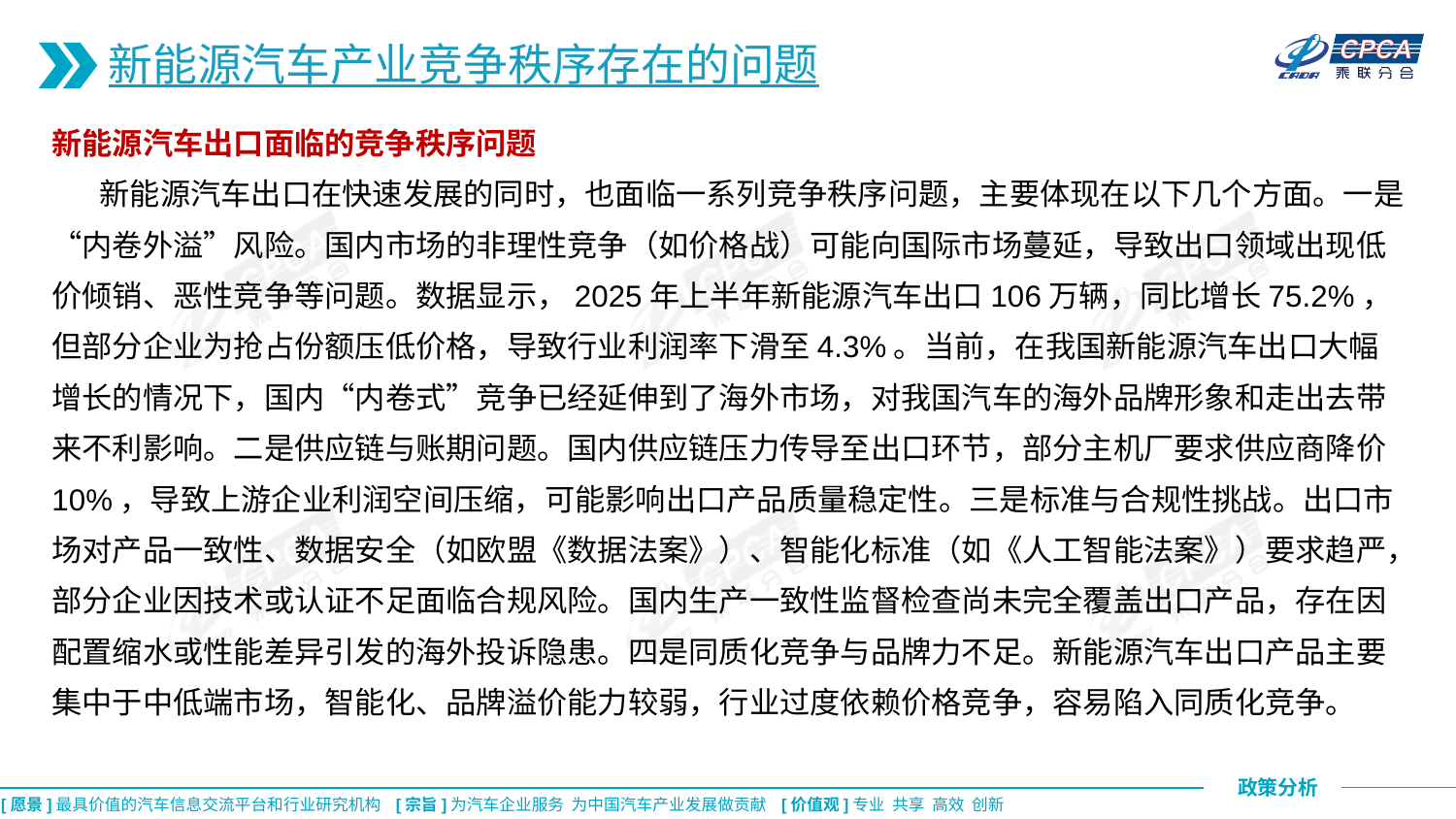

新能源汽车产业竞争秩序存在的问题
新能源汽车出口面临的竞争秩序问题
      新能源汽车出口在快速发展的同时，也面临一系列竞争秩序问题，主要体现在以下几个方面。一是“内卷外溢”风险。国内市场的非理性竞争（如价格战）可能向国际市场蔓延，导致出口领域出现低价倾销、恶性竞争等问题。数据显示，2025年上半年新能源汽车出口106万辆，同比增长75.2%，但部分企业为抢占份额压低价格，导致行业利润率下滑至4.3%。当前，在我国新能源汽车出口大幅增长的情况下，国内“内卷式”竞争已经延伸到了海外市场，对我国汽车的海外品牌形象和走出去带来不利影响。二是供应链与账期问题。国内供应链压力传导至出口环节，部分主机厂要求供应商降价10%，导致上游企业利润空间压缩，可能影响出口产品质量稳定性。三是标准与合规性挑战。出口市场对产品一致性、数据安全（如欧盟《数据法案》）、智能化标准（如《人工智能法案》）要求趋严，部分企业因技术或认证不足面临合规风险。国内生产一致性监督检查尚未完全覆盖出口产品，存在因配置缩水或性能差异引发的海外投诉隐患。四是同质化竞争与品牌力不足。新能源汽车出口产品主要集中于中低端市场，智能化、品牌溢价能力较弱，行业过度依赖价格竞争，容易陷入同质化竞争。